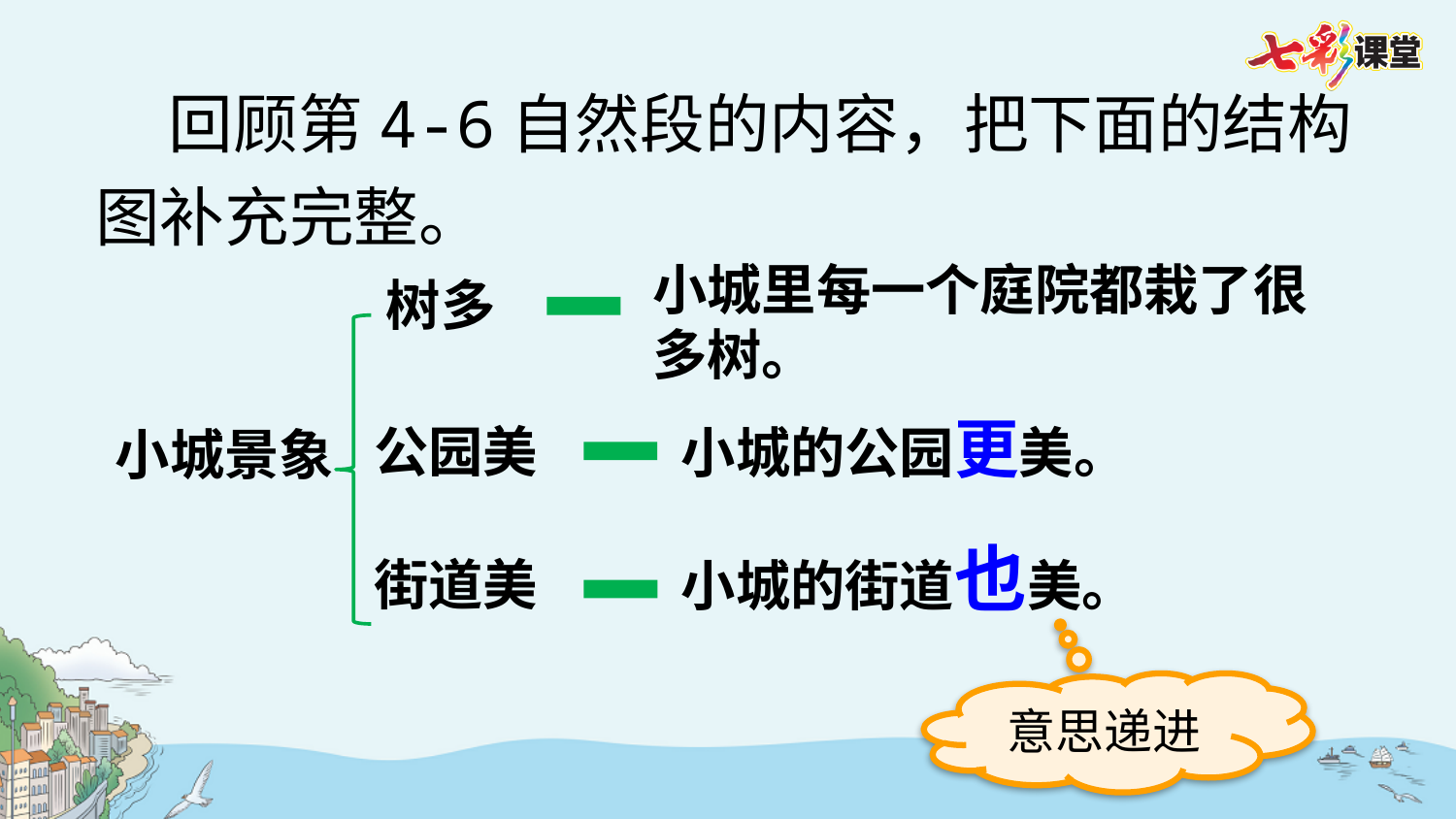

回顾第4-6自然段的内容，把下面的结构图补充完整。
小城里每一个庭院都栽了很多树。
树多

小城的公园更美。
公园美
小城景象

小城的街道也美。
街道美

意思递进